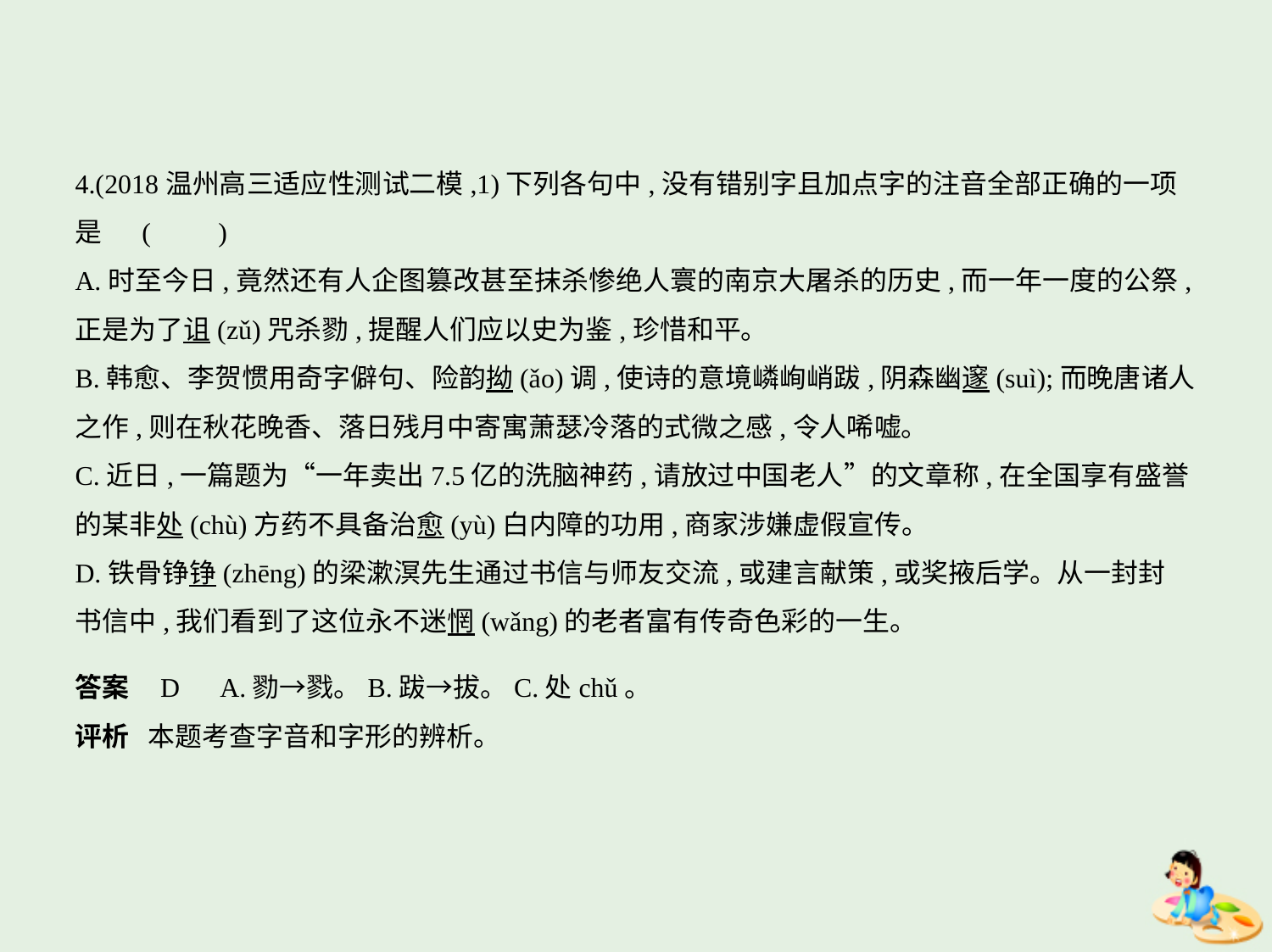

4.(2018温州高三适应性测试二模,1)下列各句中,没有错别字且加点字的注音全部正确的一项
是  (　　)
A.时至今日,竟然还有人企图篡改甚至抹杀惨绝人寰的南京大屠杀的历史,而一年一度的公祭,
正是为了诅(zǔ)咒杀勠,提醒人们应以史为鉴,珍惜和平。
B.韩愈、李贺惯用奇字僻句、险韵拗(ǎo)调,使诗的意境嶙峋峭跋,阴森幽邃(suì);而晚唐诸人
之作,则在秋花晚香、落日残月中寄寓萧瑟冷落的式微之感,令人唏嘘。
C.近日,一篇题为“一年卖出7.5亿的洗脑神药,请放过中国老人”的文章称,在全国享有盛誉
的某非处(chù)方药不具备治愈(yù)白内障的功用,商家涉嫌虚假宣传。
D.铁骨铮铮(zhēng)的梁漱溟先生通过书信与师友交流,或建言献策,或奖掖后学。从一封封
书信中,我们看到了这位永不迷惘(wǎng)的老者富有传奇色彩的一生。
答案    D　A.勠→戮。B.跋→拔。C.处chǔ。
评析   本题考查字音和字形的辨析。